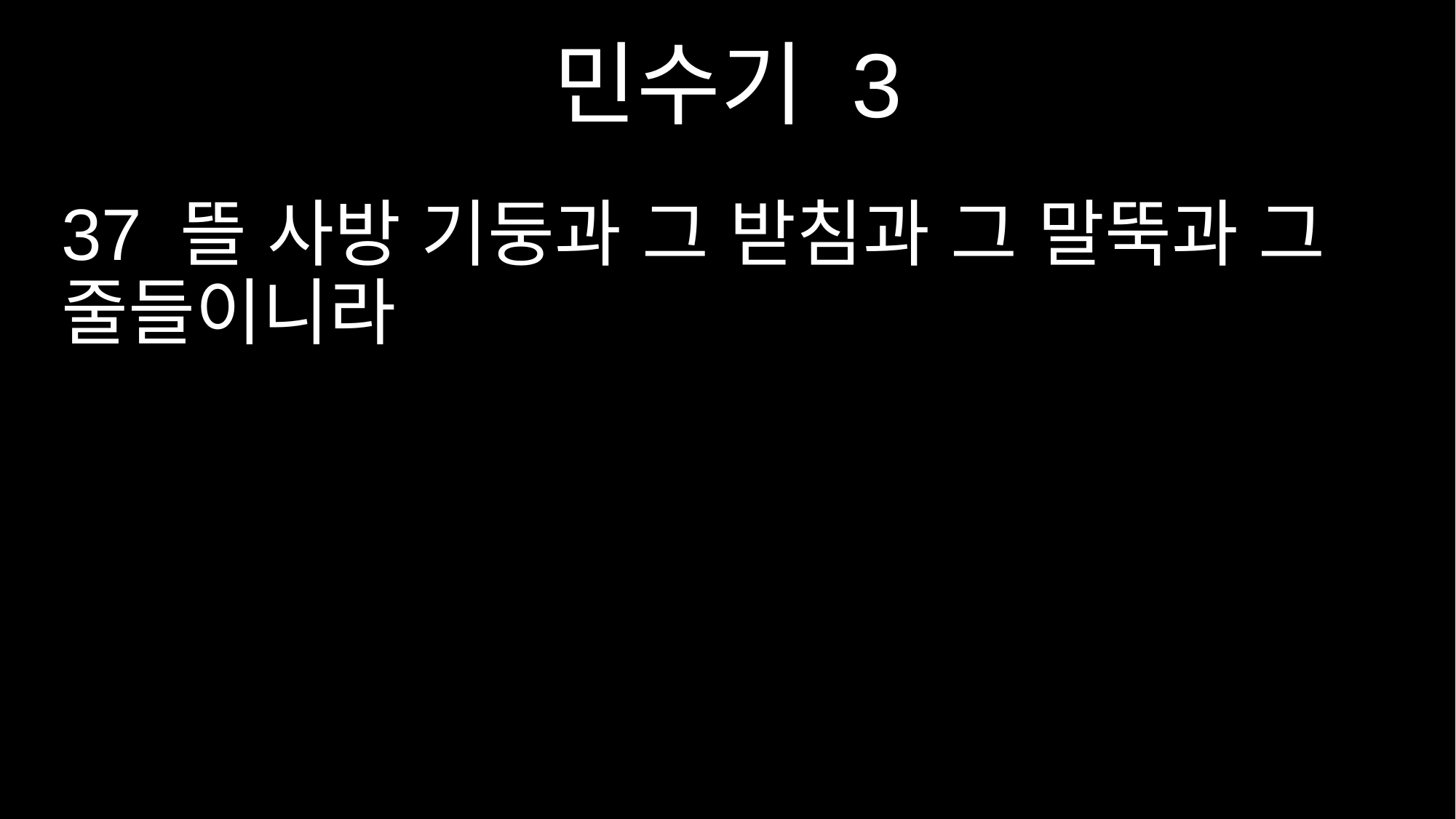

민수기 3
37 뜰 사방 기둥과 그 받침과 그 말뚝과 그 줄들이니라